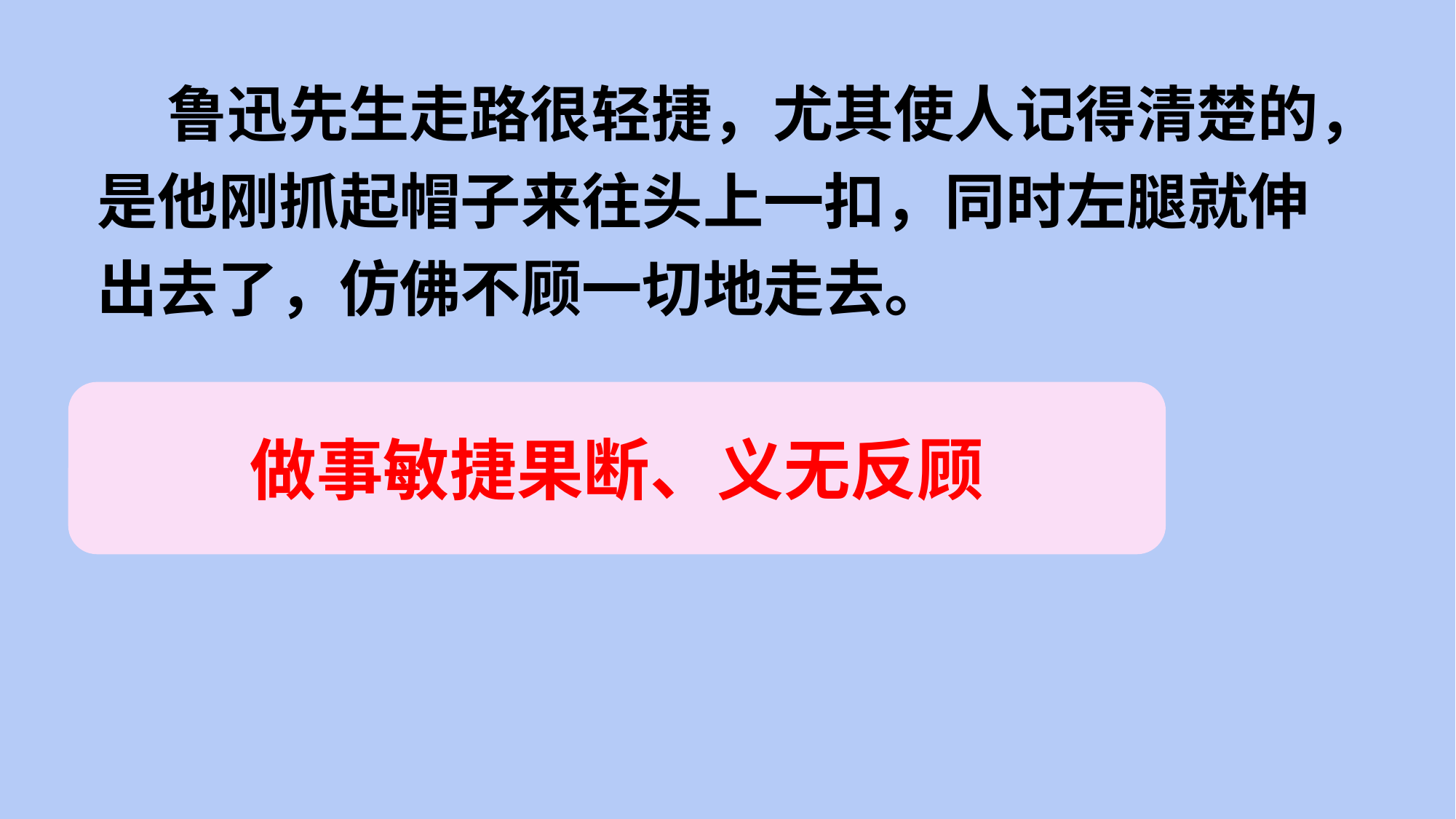

鲁迅先生走路很轻捷，尤其使人记得清楚的，是他刚抓起帽子来往头上一扣，同时左腿就伸出去了，仿佛不顾一切地走去。
做事敏捷果断、义无反顾